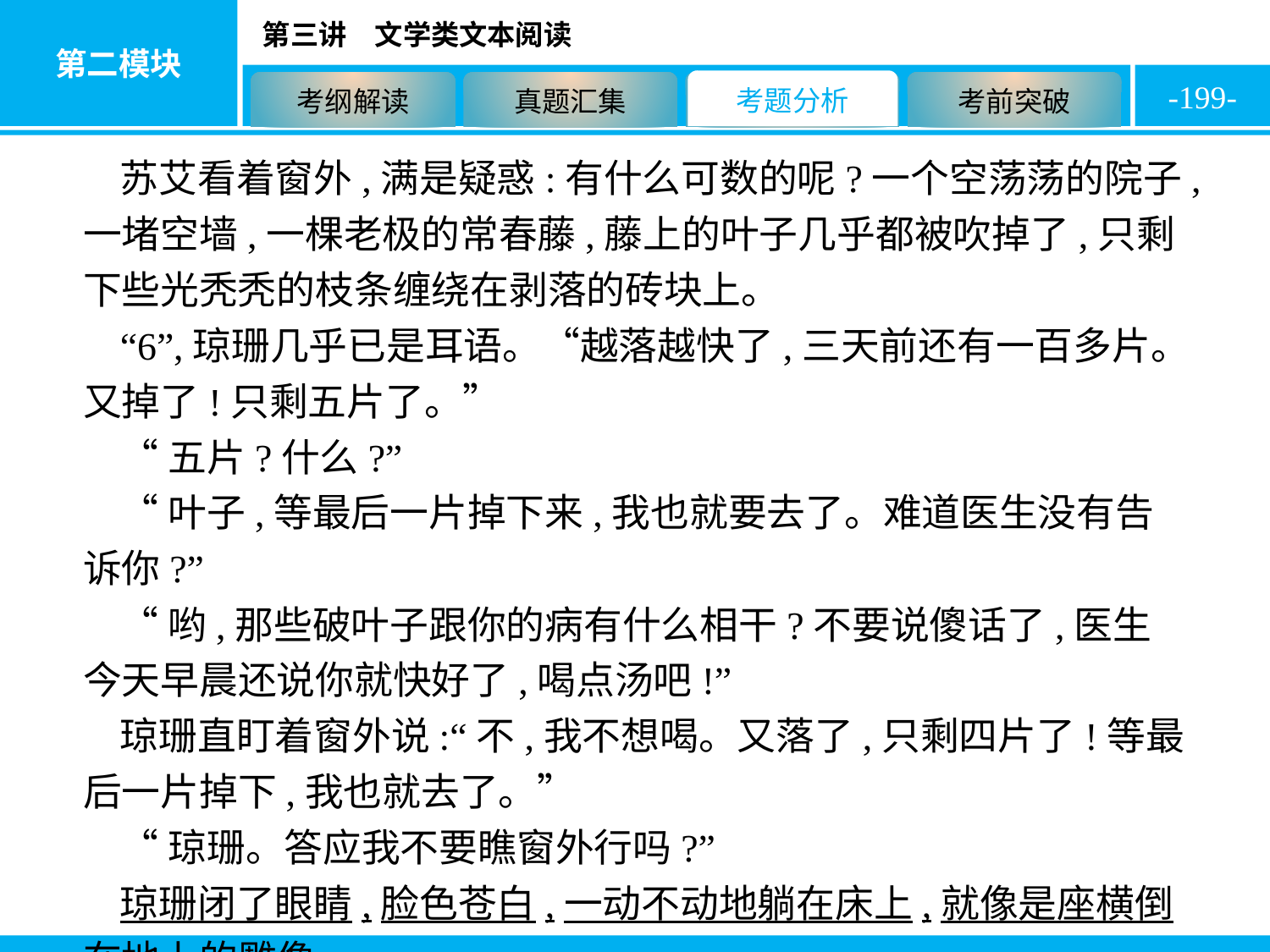

-199-
苏艾看着窗外,满是疑惑:有什么可数的呢?一个空荡荡的院子,一堵空墙,一棵老极的常春藤,藤上的叶子几乎都被吹掉了,只剩下些光秃秃的枝条缠绕在剥落的砖块上。
“6”,琼珊几乎已是耳语。“越落越快了,三天前还有一百多片。又掉了!只剩五片了。”
“五片?什么?”
“叶子,等最后一片掉下来,我也就要去了。难道医生没有告诉你?”
“哟,那些破叶子跟你的病有什么相干?不要说傻话了,医生今天早晨还说你就快好了,喝点汤吧!”
琼珊直盯着窗外说:“不,我不想喝。又落了,只剩四片了!等最后一片掉下,我也就去了。”
“琼珊。答应我不要瞧窗外行吗?”
琼珊闭了眼睛,脸色苍白,一动不动地躺在床上,就像是座横倒在地上的雕像。